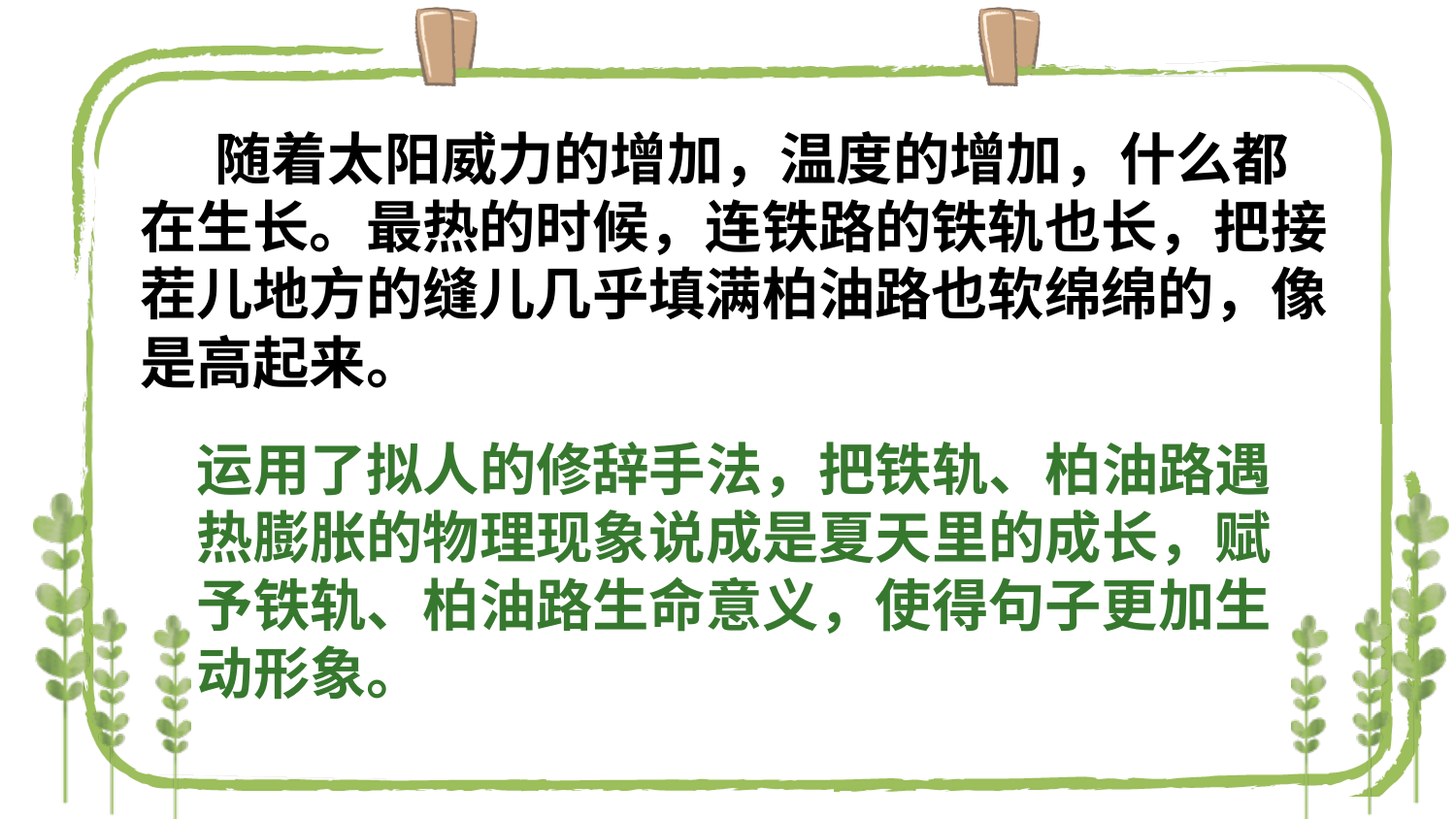

随着太阳威力的增加，温度的增加，什么都在生长。最热的时候，连铁路的铁轨也长，把接茬儿地方的缝儿几乎填满柏油路也软绵绵的，像是高起来。
运用了拟人的修辞手法，把铁轨、柏油路遇热膨胀的物理现象说成是夏天里的成长，赋予铁轨、柏油路生命意义，使得句子更加生动形象。